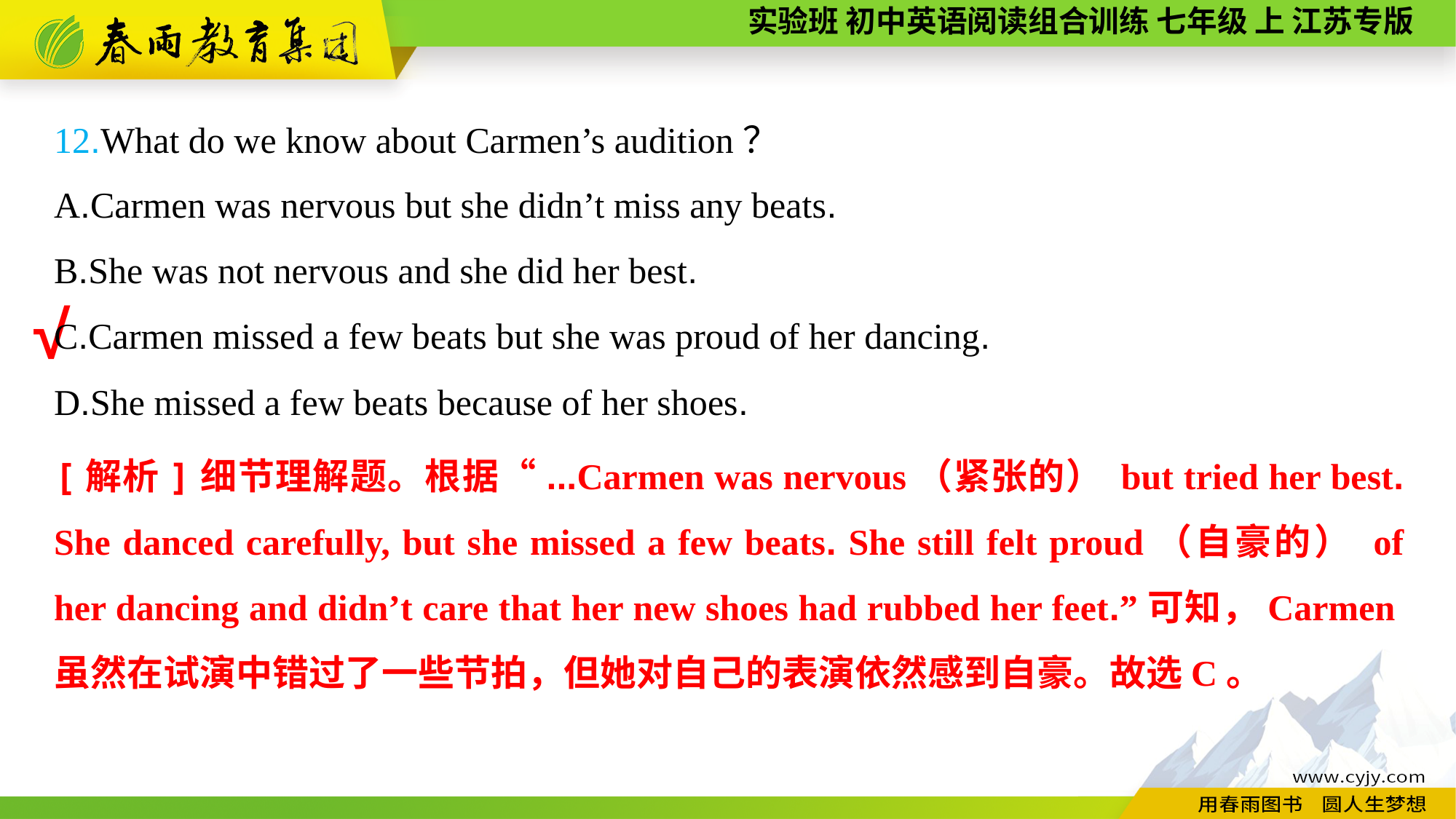

12.What do we know about Carmen’s audition？
A.Carmen was nervous but she didn’t miss any beats.
B.She was not nervous and she did her best.
C.Carmen missed a few beats but she was proud of her dancing.
D.She missed a few beats because of her shoes.
√
[解析]细节理解题。根据“...Carmen was nervous（紧张的） but tried her best. She danced carefully, but she missed a few beats. She still felt proud（自豪的） of her dancing and didn’t care that her new shoes had rubbed her feet.”可知，Carmen虽然在试演中错过了一些节拍，但她对自己的表演依然感到自豪。故选C。